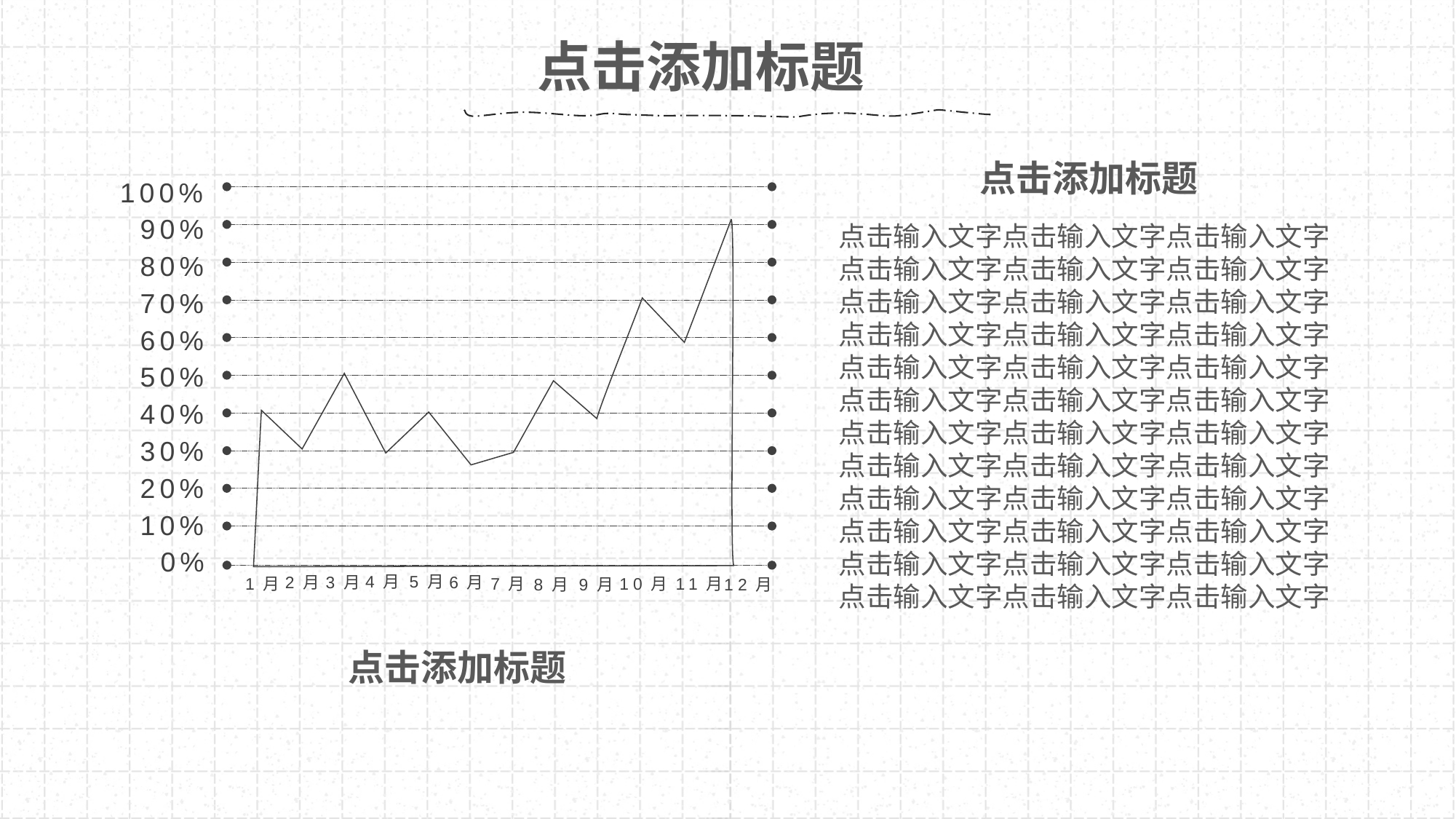

点击添加标题

点击添加标题
100%
90%

80%
70%
60%
50%
40%
30%
20%
10%
0%
5月
4月
3月
6月
2月
7月
11月
10月
1月
8月
12月
9月
点击输入文字点击输入文字点击输入文字点击输入文字点击输入文字点击输入文字点击输入文字点击输入文字点击输入文字点击输入文字点击输入文字点击输入文字
点击输入文字点击输入文字点击输入文字点击输入文字点击输入文字点击输入文字点击输入文字点击输入文字点击输入文字点击输入文字点击输入文字点击输入文字
点击输入文字点击输入文字点击输入文字点击输入文字点击输入文字点击输入文字点击输入文字点击输入文字点击输入文字点击输入文字点击输入文字点击输入文字

点击添加标题